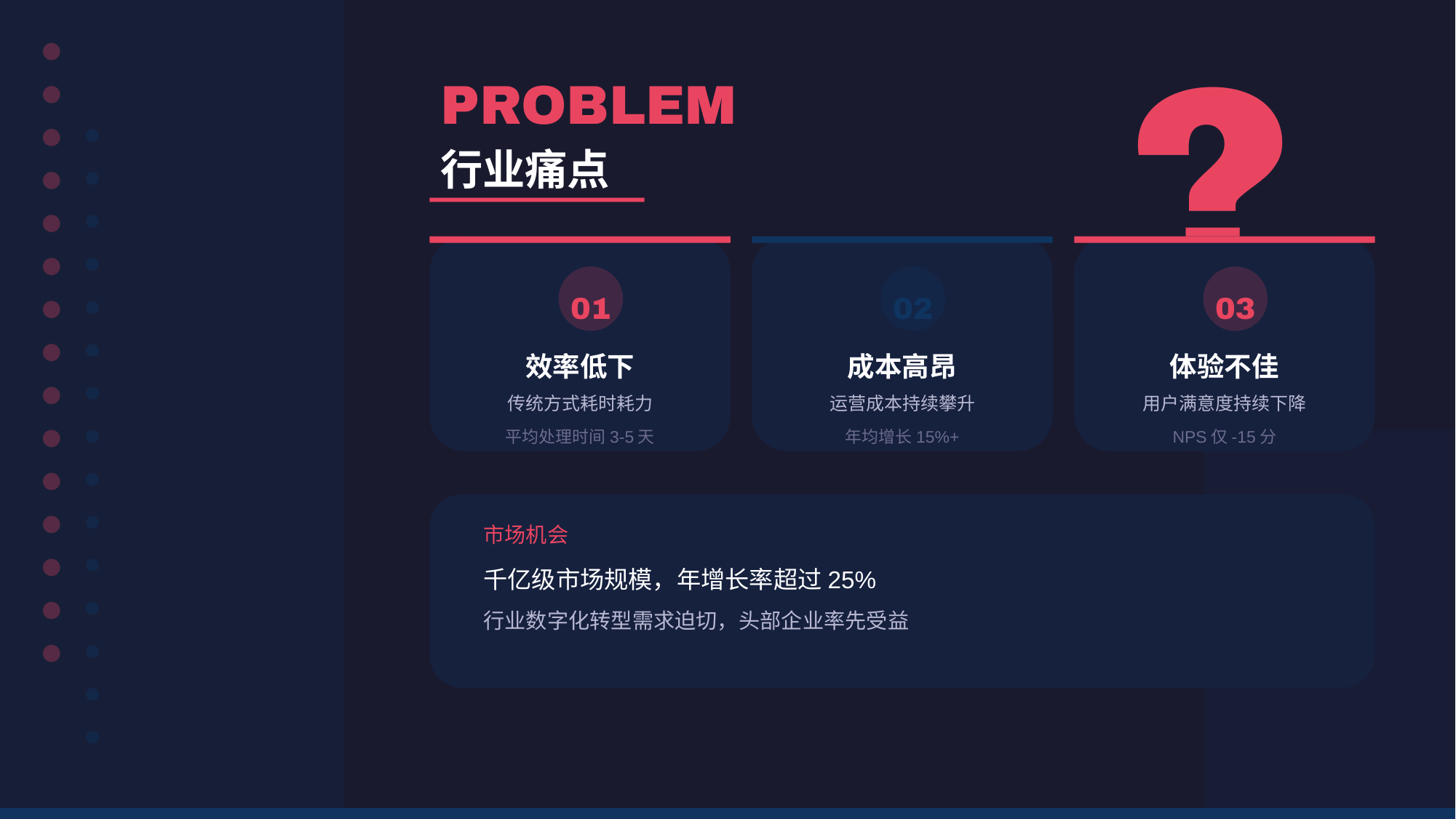

?

PROBLEM

行业痛点

01
02
03

效率低下
成本高昂
体验不佳

传统方式耗时耗力
运营成本持续攀升
用户满意度持续下降
平均处理时间3-5天
年均增长15%+
NPS仅-15分

市场机会

千亿级市场规模，年增长率超过25%

行业数字化转型需求迫切，头部企业率先受益